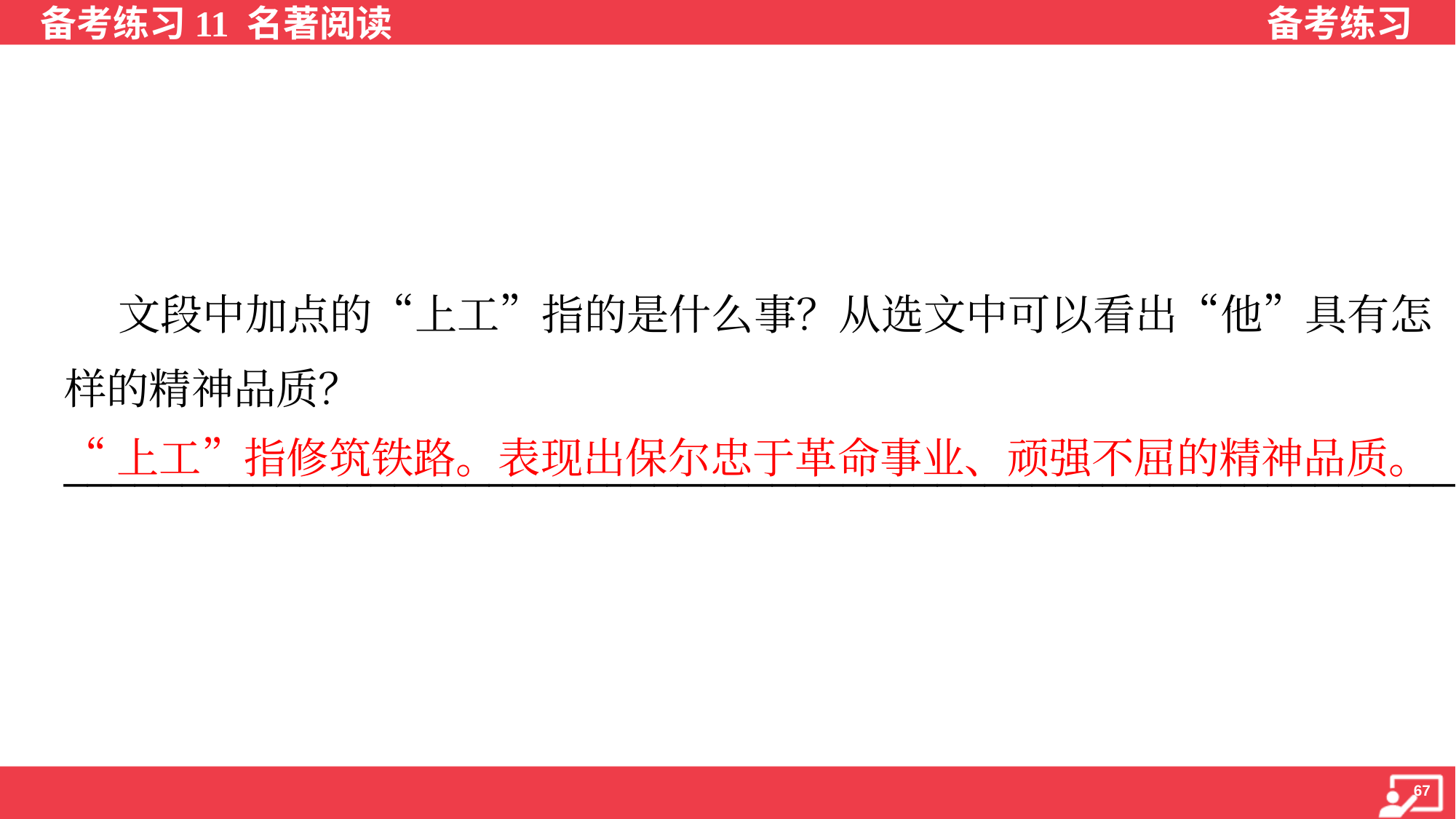

文段中加点的“上工”指的是什么事？从选文中可以看出“他”具有怎
样的精神品质？
______________________________________________________________
“上工”指修筑铁路。表现出保尔忠于革命事业、顽强不屈的精神品质。